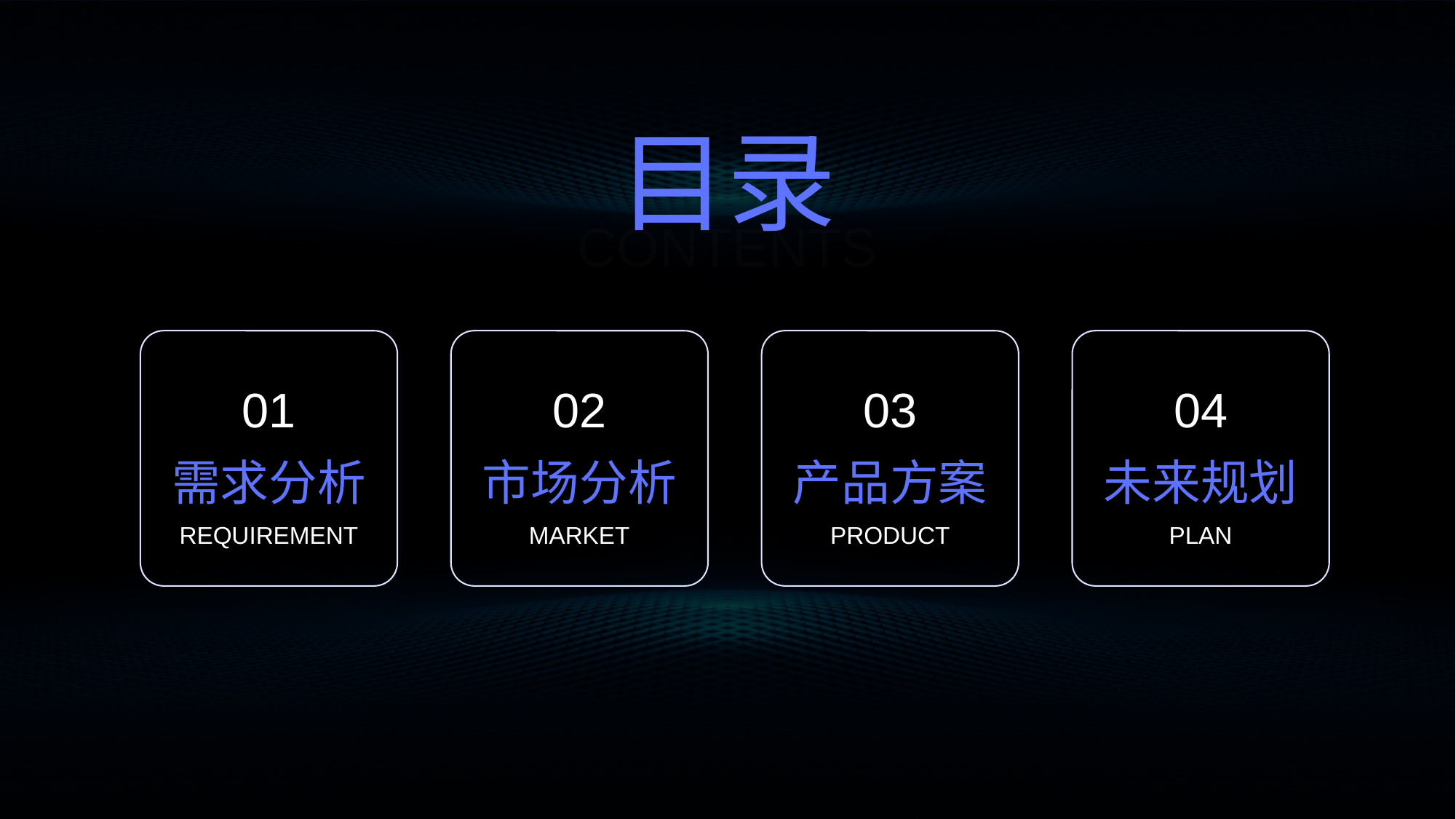

目录
CONTENTS

01
02
03
04
需求分析
市场分析
产品方案
未来规划
REQUIREMENT
MARKET
PRODUCT
PLAN